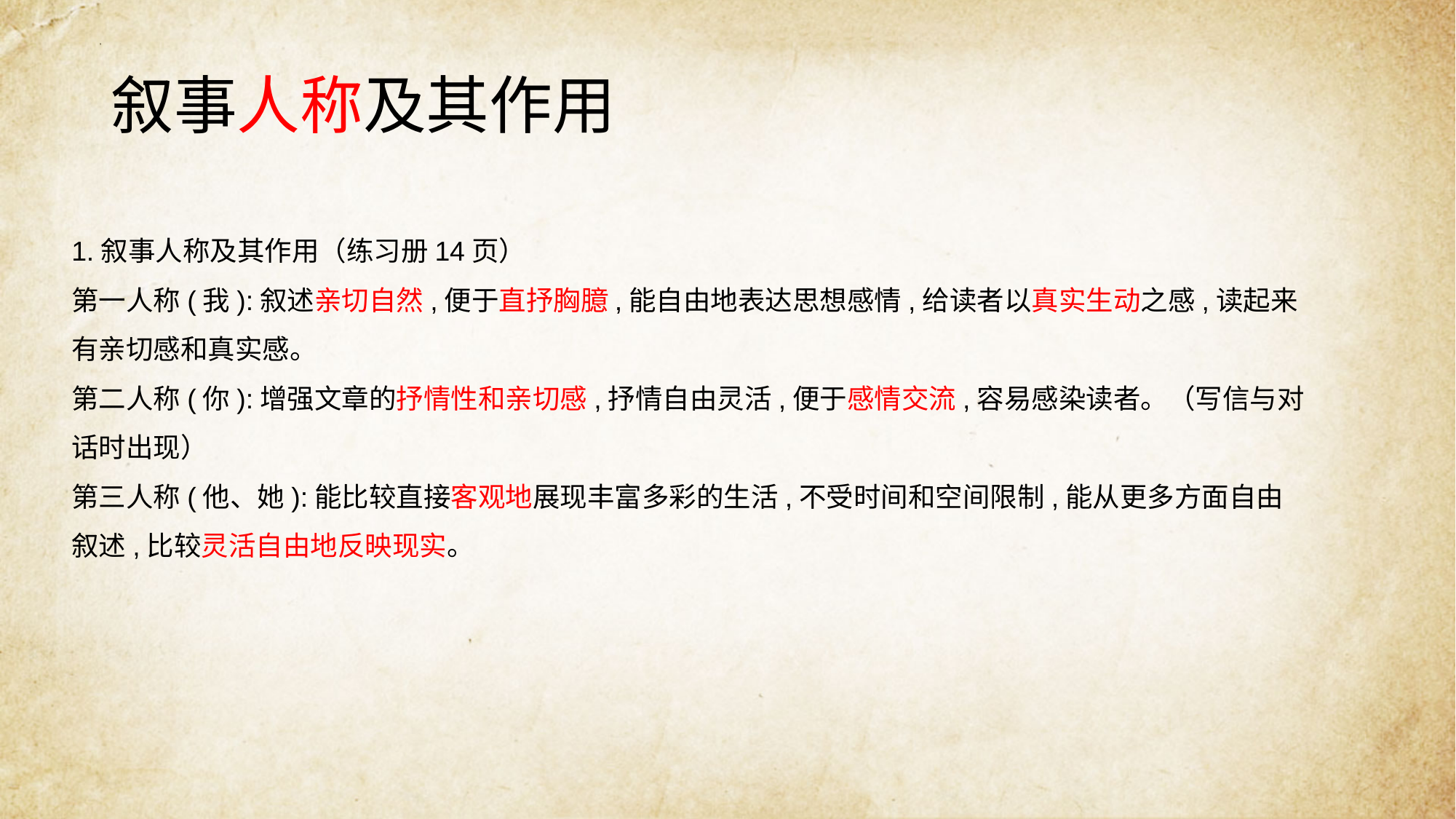

叙事人称及其作用
1.叙事人称及其作用（练习册14页）
第一人称(我):叙述亲切自然,便于直抒胸臆,能自由地表达思想感情,给读者以真实生动之感,读起来有亲切感和真实感。
第二人称(你):增强文章的抒情性和亲切感,抒情自由灵活,便于感情交流,容易感染读者。（写信与对话时出现）
第三人称(他、她):能比较直接客观地展现丰富多彩的生活,不受时间和空间限制,能从更多方面自由叙述,比较灵活自由地反映现实。